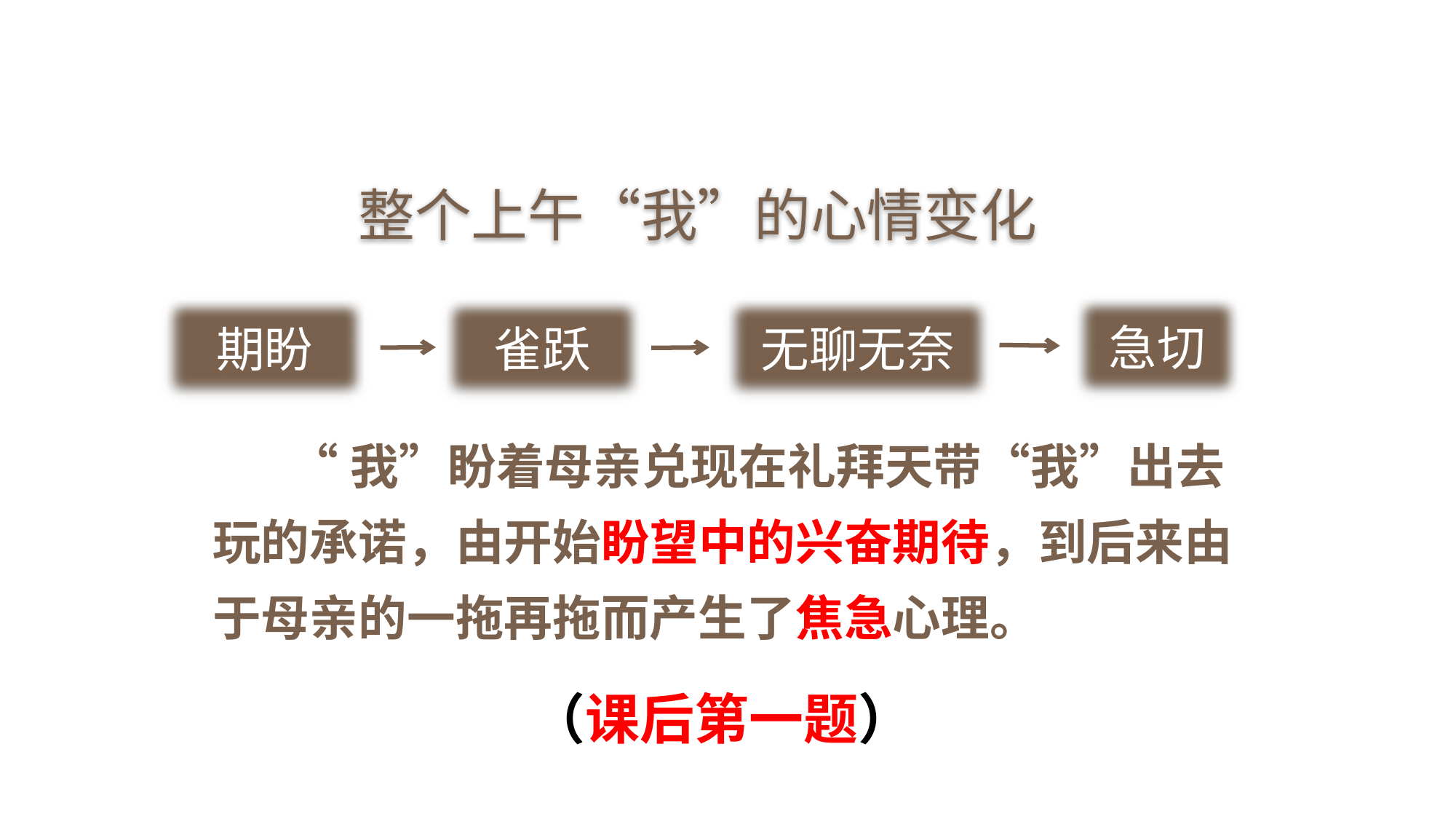

整个上午“我”的心情变化
急切
期盼
雀跃
无聊无奈
       “我”盼着母亲兑现在礼拜天带“我”出去玩的承诺，由开始盼望中的兴奋期待，到后来由于母亲的一拖再拖而产生了焦急心理。
（课后第一题）